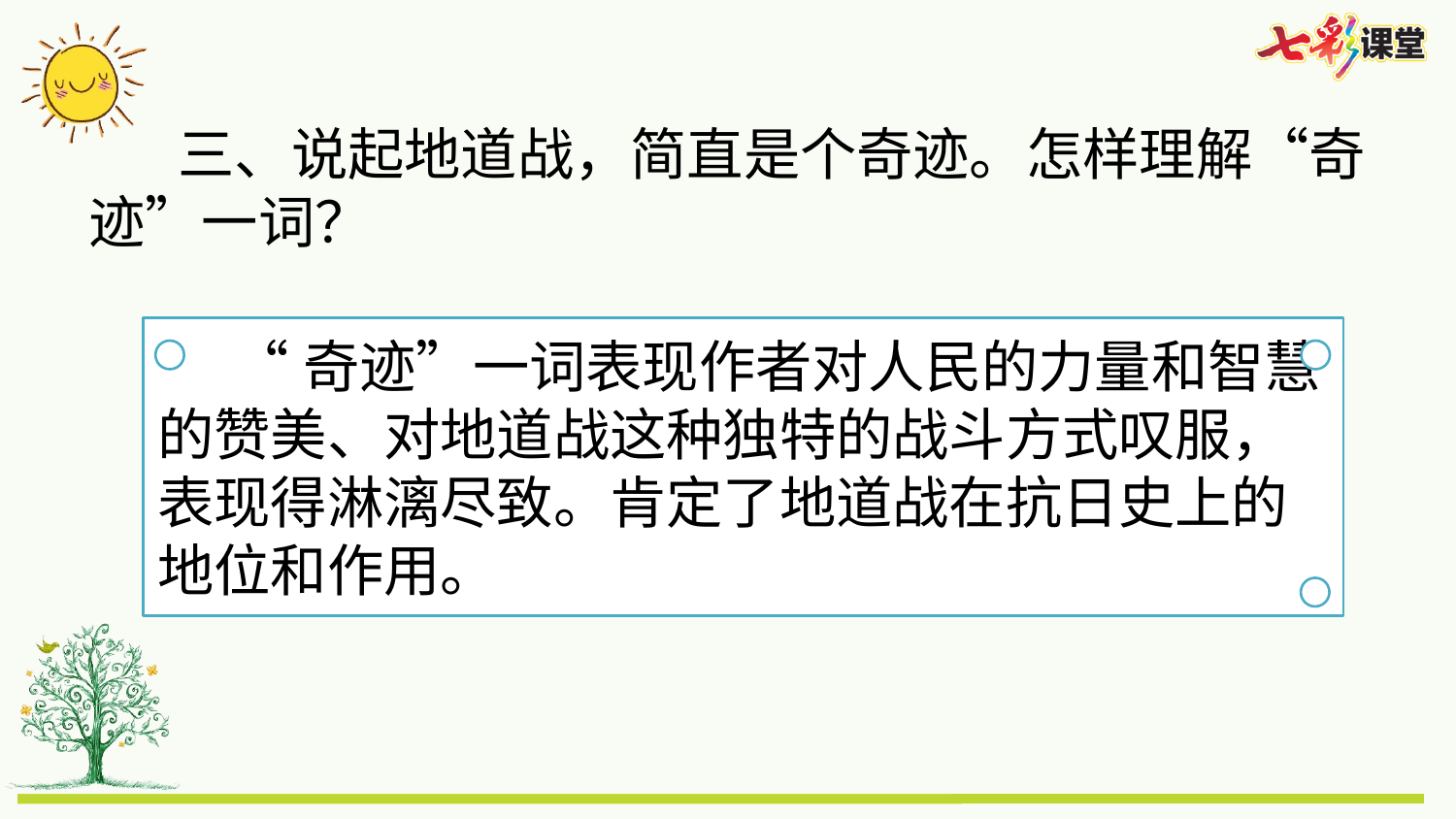

三、说起地道战，简直是个奇迹。怎样理解“奇迹”一词？
      “奇迹”一词表现作者对人民的力量和智慧的赞美、对地道战这种独特的战斗方式叹服，表现得淋漓尽致。肯定了地道战在抗日史上的地位和作用。